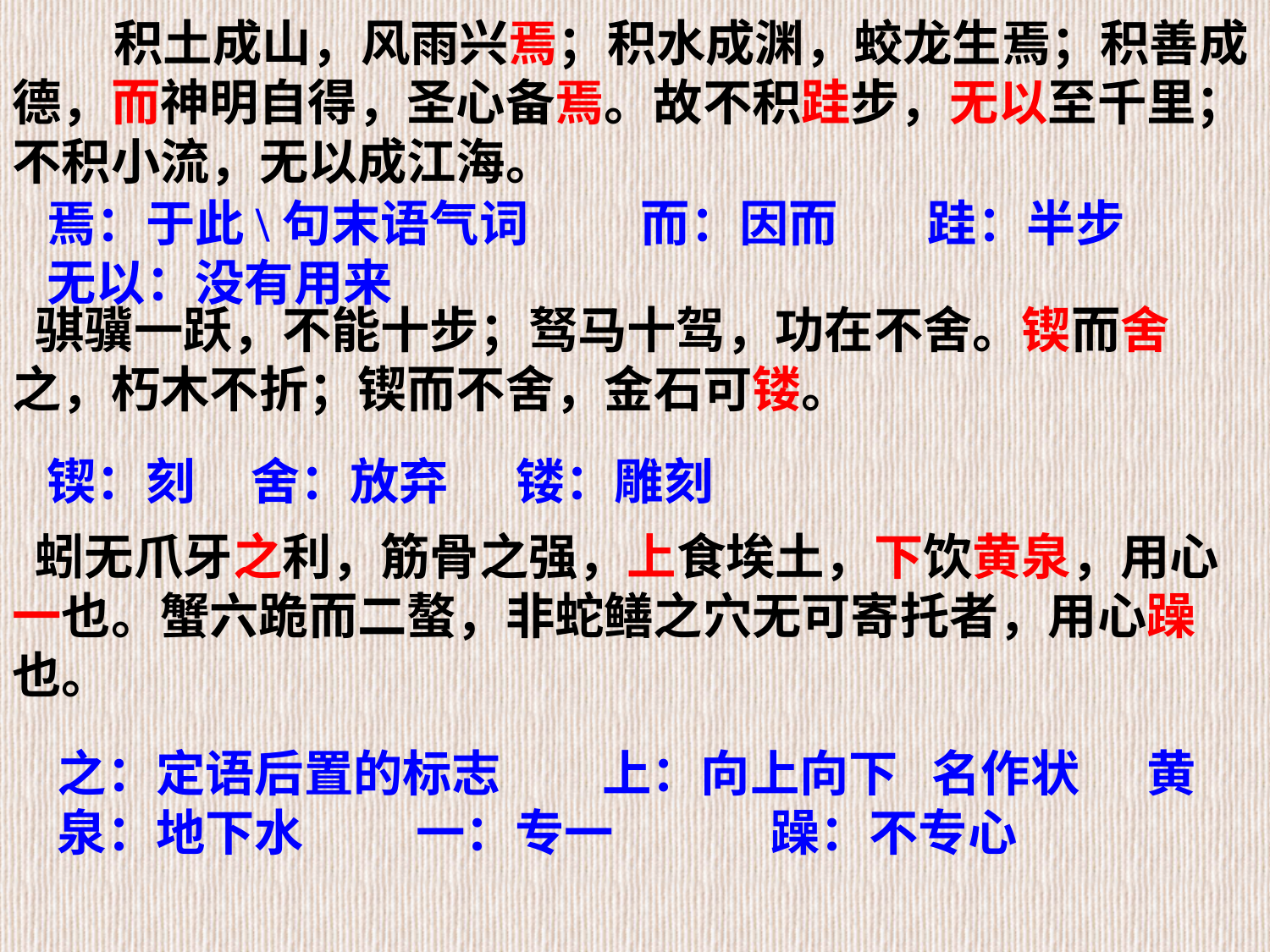

积土成山，风雨兴焉；积水成渊，蛟龙生焉；积善成德，而神明自得，圣心备焉。故不积跬步，无以至千里；不积小流，无以成江海。

 骐骥一跃，不能十步；驽马十驾，功在不舍。锲而舍之，朽木不折；锲而不舍，金石可镂。

 蚓无爪牙之利，筋骨之强，上食埃土，下饮黄泉，用心一也。蟹六跪而二螯，非蛇鳝之穴无可寄托者，用心躁也。
焉：于此\句末语气词          而：因而        跬：半步    无以：没有用来
锲：刻     舍：放弃      镂：雕刻
之：定语后置的标志         上：向上向下   名作状      黄泉：地下水          一：专一              躁：不专心